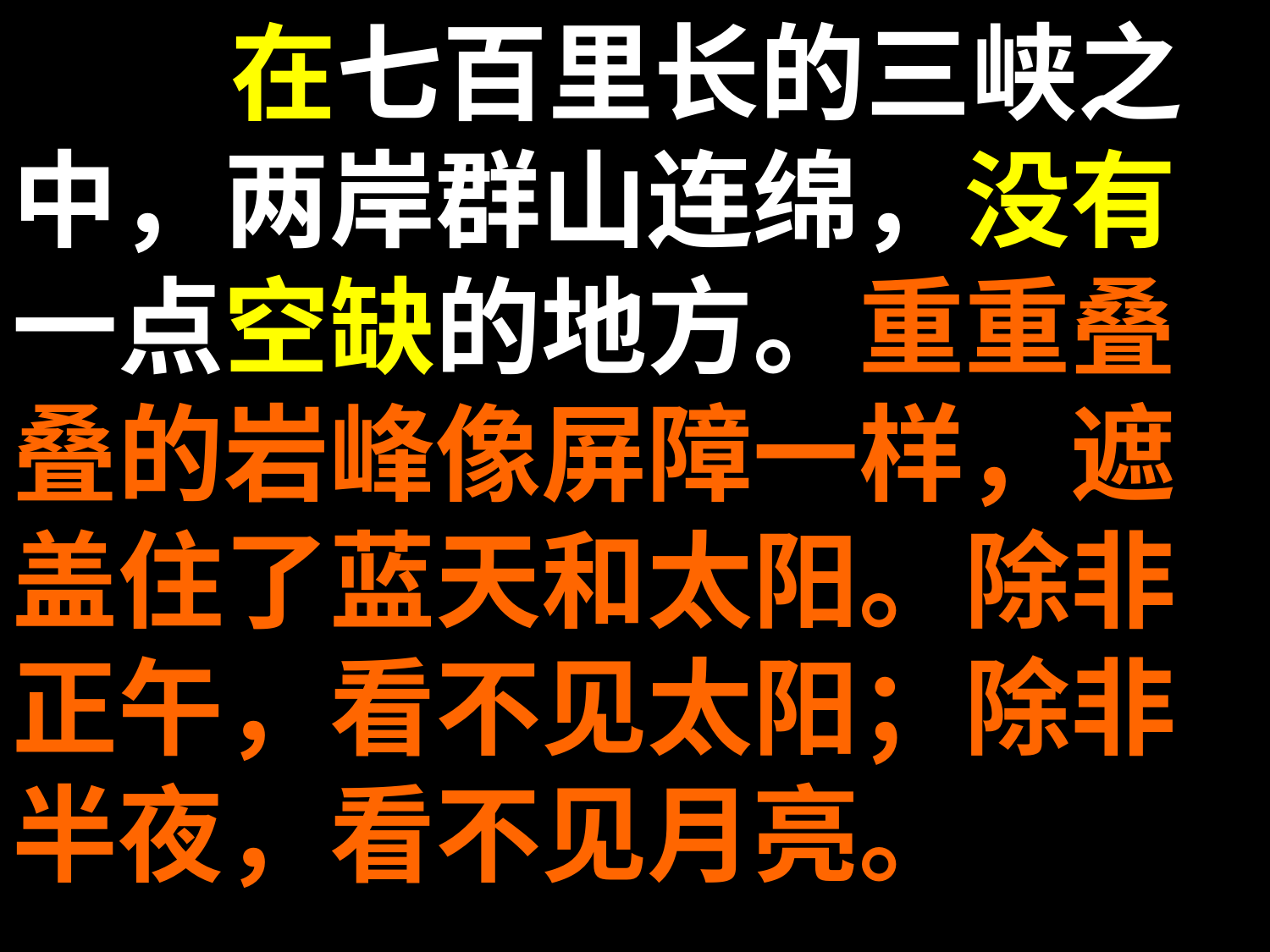

在七百里长的三峡之中，两岸群山连绵，没有一点空缺的地方。重重叠叠的岩峰像屏障一样，遮盖住了蓝天和太阳。除非正午，看不见太阳；除非半夜，看不见月亮。